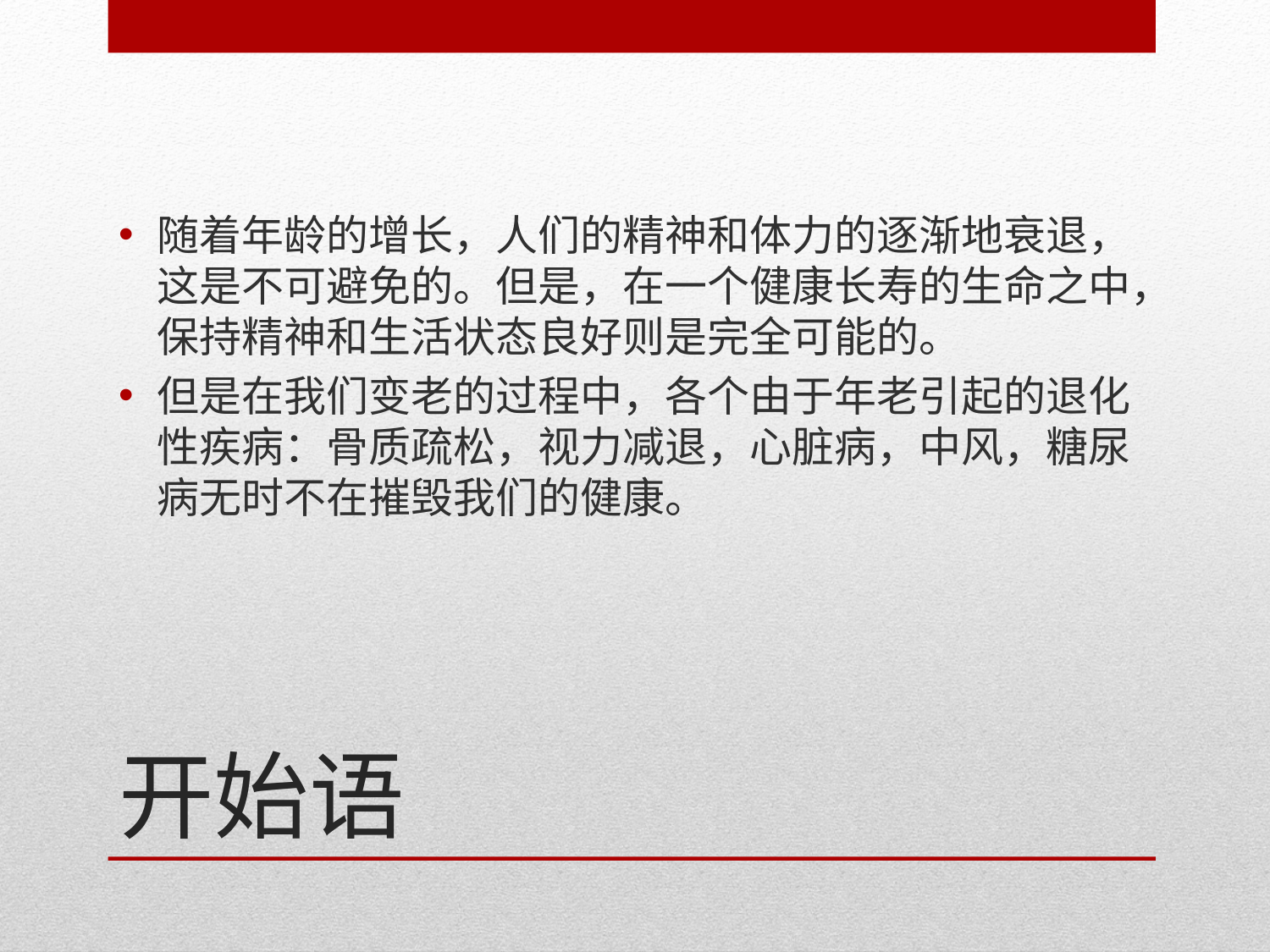

随着年龄的增长，人们的精神和体力的逐渐地衰退，这是不可避免的。但是，在一个健康长寿的生命之中，保持精神和生活状态良好则是完全可能的。
但是在我们变老的过程中，各个由于年老引起的退化性疾病：骨质疏松，视力减退，心脏病，中风，糖尿病无时不在摧毁我们的健康。
# 开始语